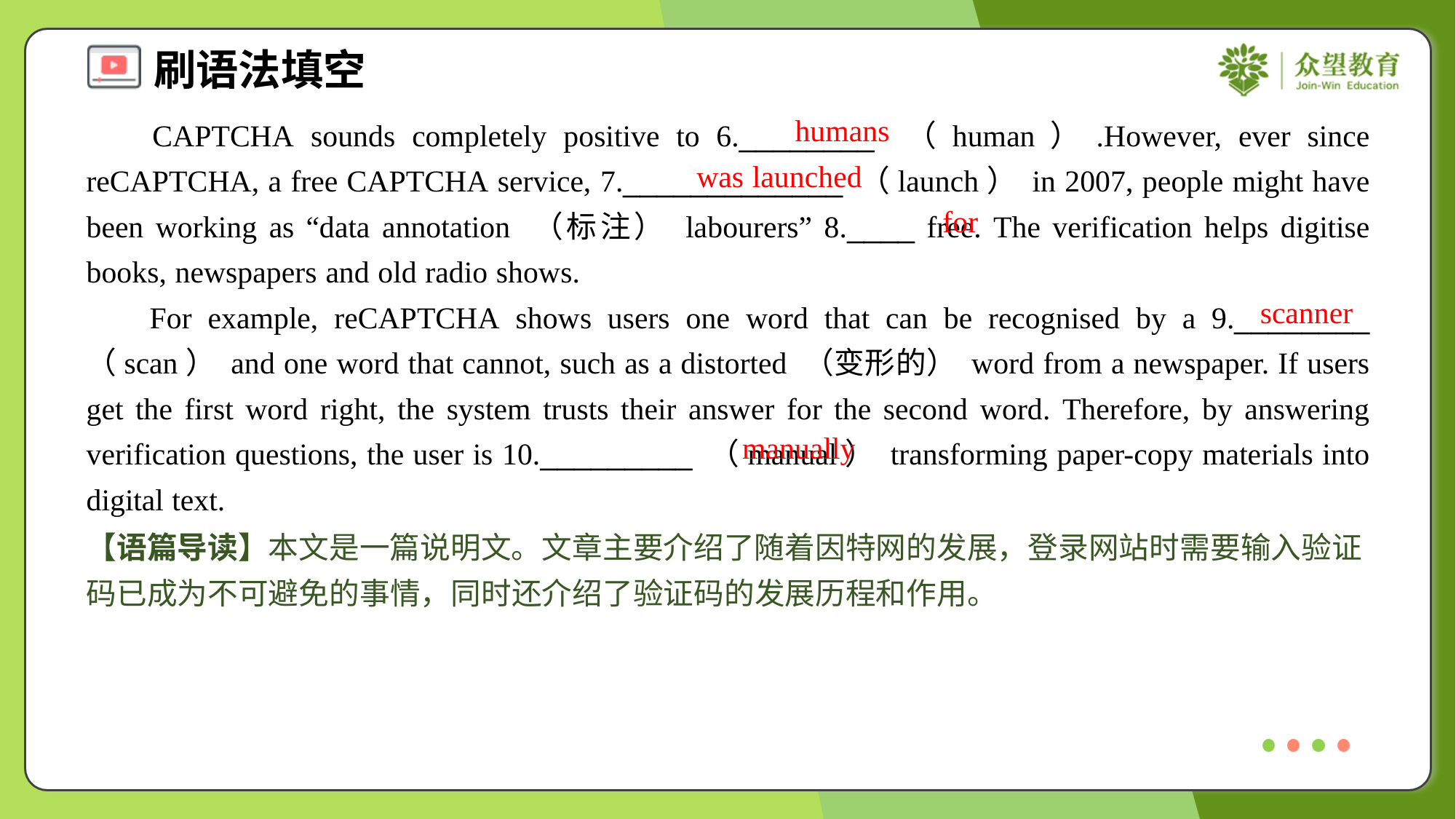

humans
    CAPTCHA sounds completely positive to 6.________ （human）.However, ever since reCAPTCHA, a free CAPTCHA service, 7._____________ （launch） in 2007, people might have been working as “data annotation （标注） labourers” 8.____ free. The verification helps digitise books, newspapers and old radio shows.
    For example, reCAPTCHA shows users one word that can be recognised by a 9.________ （scan） and one word that cannot, such as a distorted （变形的） word from a newspaper. If users get the first word right, the system trusts their answer for the second word. Therefore, by answering verification questions, the user is 10._________ （manual） transforming paper-copy materials into digital text.
was launched
for
scanner
manually
【语篇导读】本文是一篇说明文。文章主要介绍了随着因特网的发展，登录网站时需要输入验证码已成为不可避免的事情，同时还介绍了验证码的发展历程和作用。